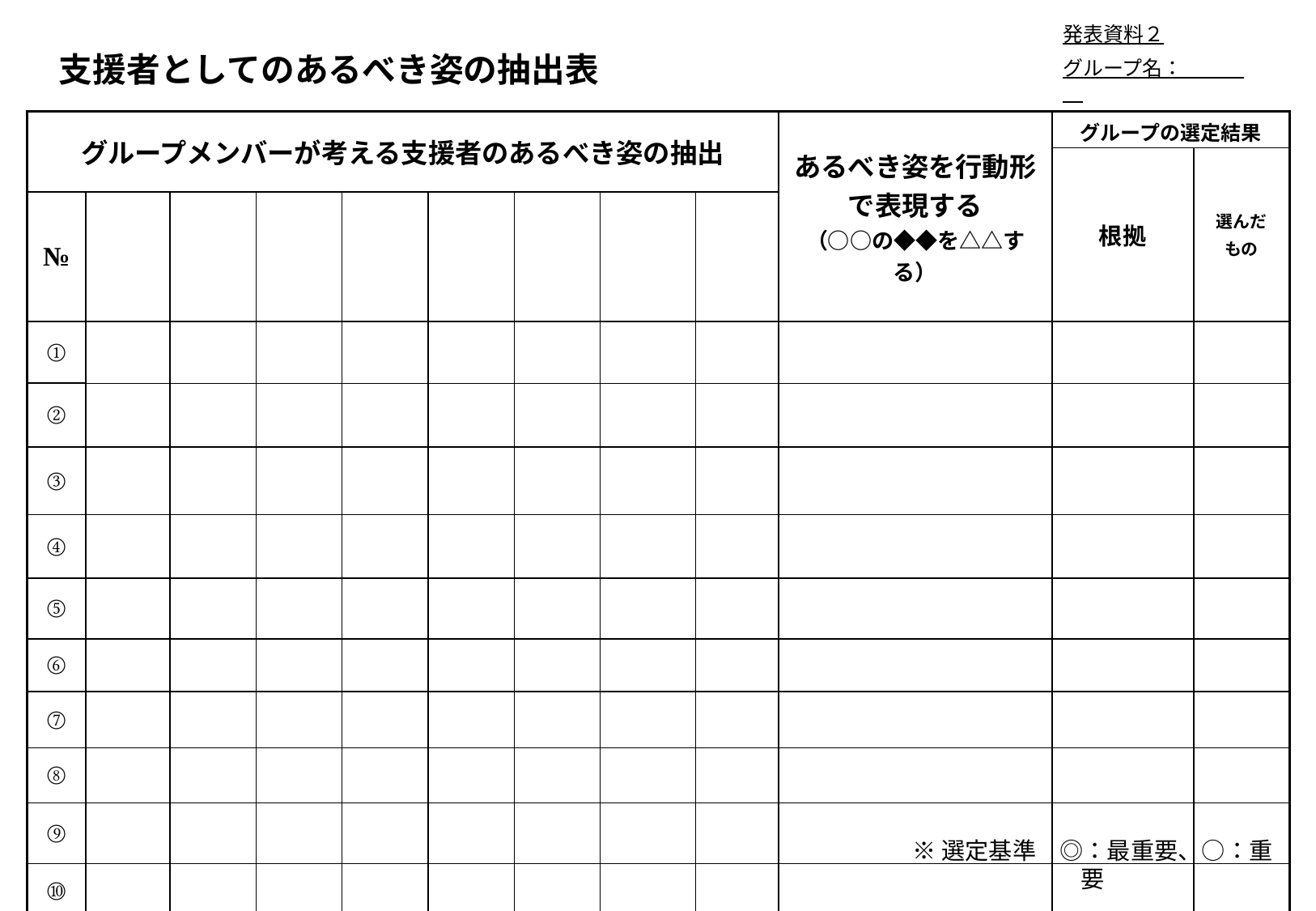

発表資料２
グループ名：
支援者としてのあるべき姿の抽出表
| グループメンバーが考える支援者のあるべき姿の抽出 |  |  |  |  |  |  |  |  | あるべき姿を行動形で表現する （○○の◆◆を△△する） | グループの選定結果 |  |
| --- | --- | --- | --- | --- | --- | --- | --- | --- | --- | --- | --- |
|  |  |  |  |  |  |  |  |  |  | 根拠 | 選んだ もの |
| № |  |  |  |  |  |  |  |  |  |  |  |
| ① |  |  |  |  |  |  |  |  |  |  |  |
| ② |  |  |  |  |  |  |  |  |  |  |  |
| ③ |  |  |  |  |  |  |  |  |  |  |  |
| ④ |  |  |  |  |  |  |  |  |  |  |  |
| ⑤ |  |  |  |  |  |  |  |  |  |  |  |
| ⑥ |  |  |  |  |  |  |  |  |  |  |  |
| ⑦ |  |  |  |  |  |  |  |  |  |  |  |
| ⑧ |  |  |  |  |  |  |  |  |  |  |  |
| ⑨ |  |  |  |  |  |  |  |  |  |  |  |
| ⑩ |  |  |  |  |  |  |  |  |  |  |  |

※選定基準　◎：最重要、○：重要